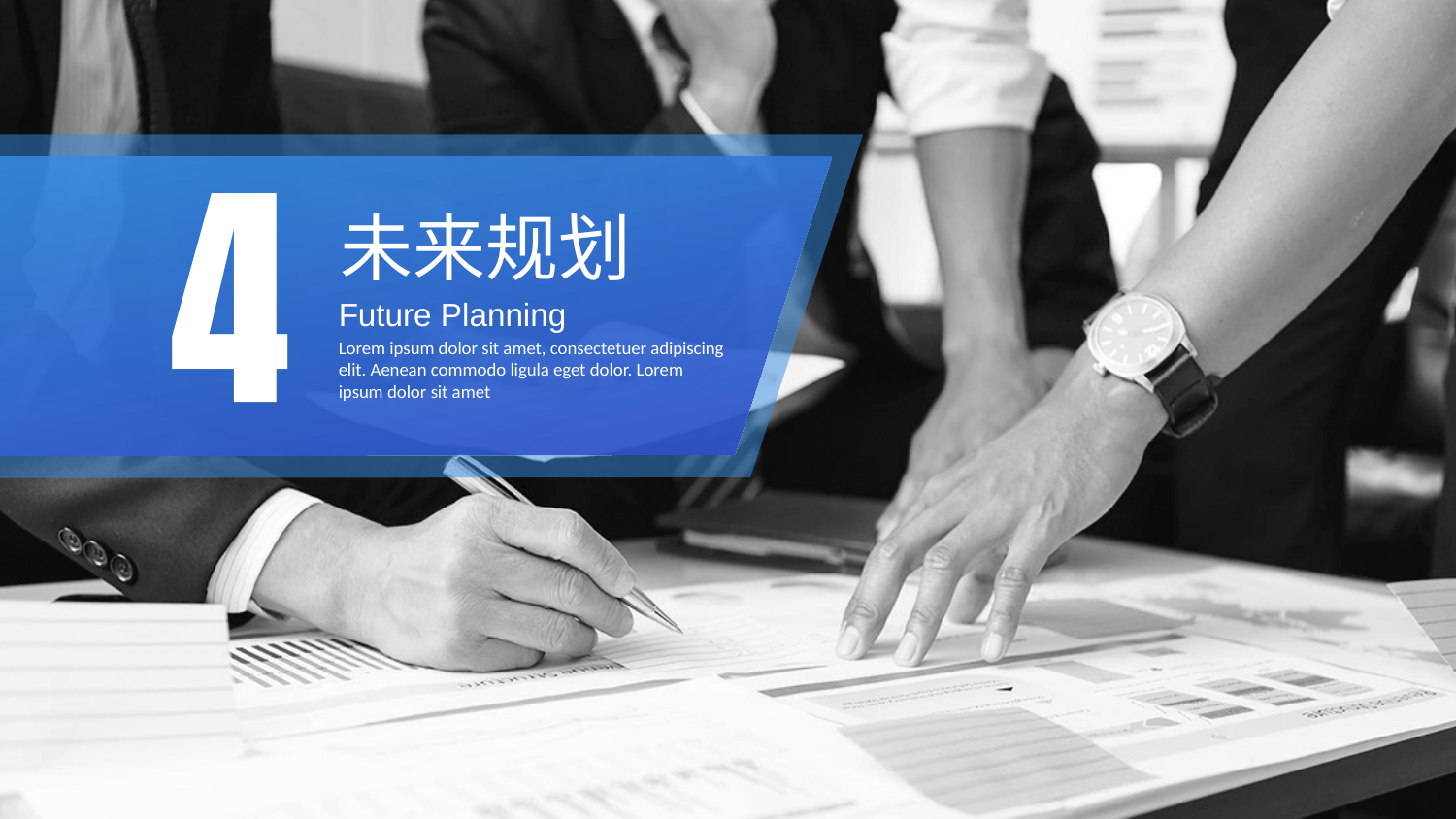

4
未来规划
Future Planning
Lorem ipsum dolor sit amet, consectetuer adipiscing elit. Aenean commodo ligula eget dolor. Lorem ipsum dolor sit amet